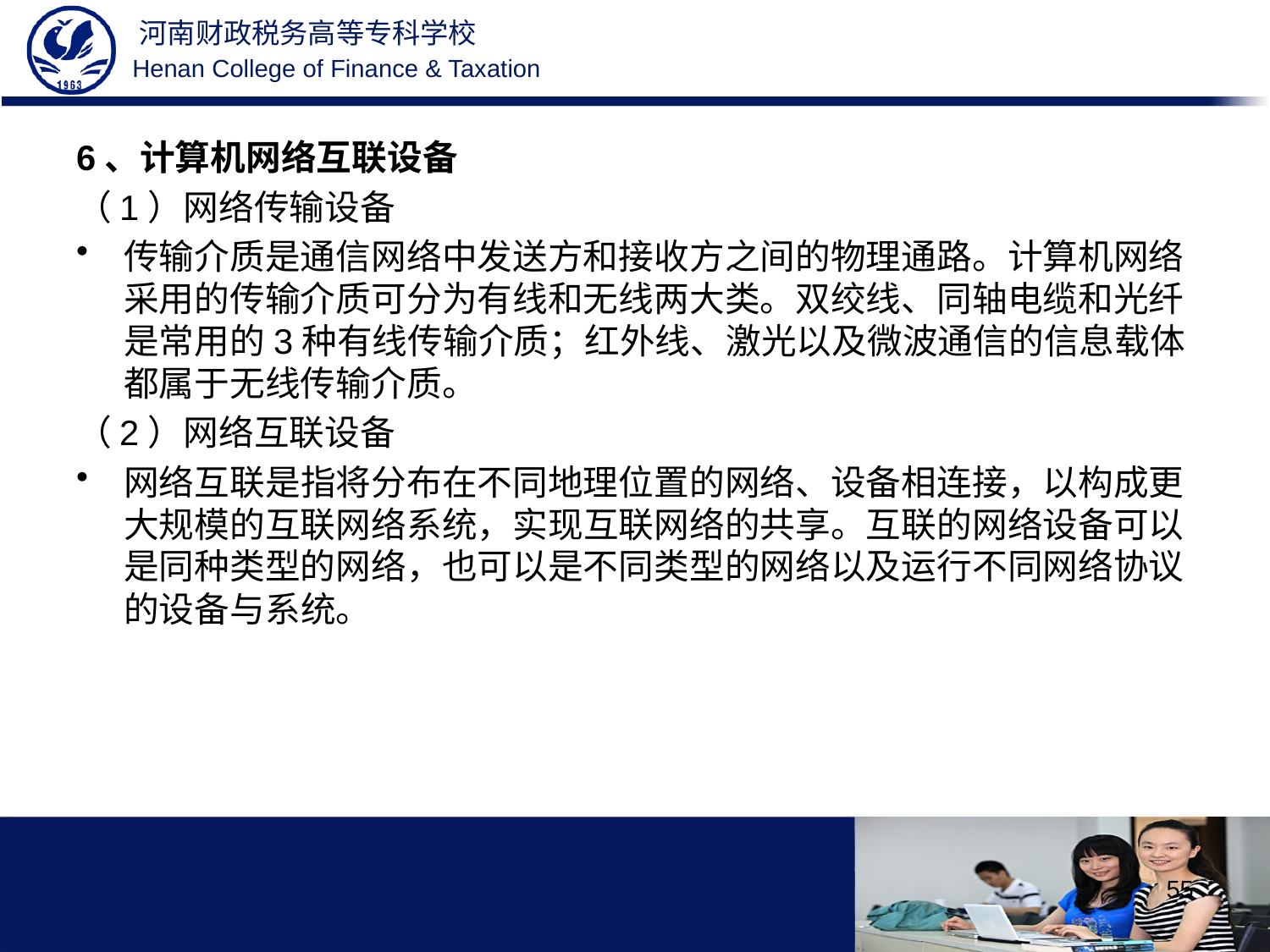

6、计算机网络互联设备
（1）网络传输设备
传输介质是通信网络中发送方和接收方之间的物理通路。计算机网络采用的传输介质可分为有线和无线两大类。双绞线、同轴电缆和光纤是常用的3种有线传输介质；红外线、激光以及微波通信的信息载体都属于无线传输介质。
（2）网络互联设备
网络互联是指将分布在不同地理位置的网络、设备相连接，以构成更大规模的互联网络系统，实现互联网络的共享。互联的网络设备可以是同种类型的网络，也可以是不同类型的网络以及运行不同网络协议的设备与系统。

55